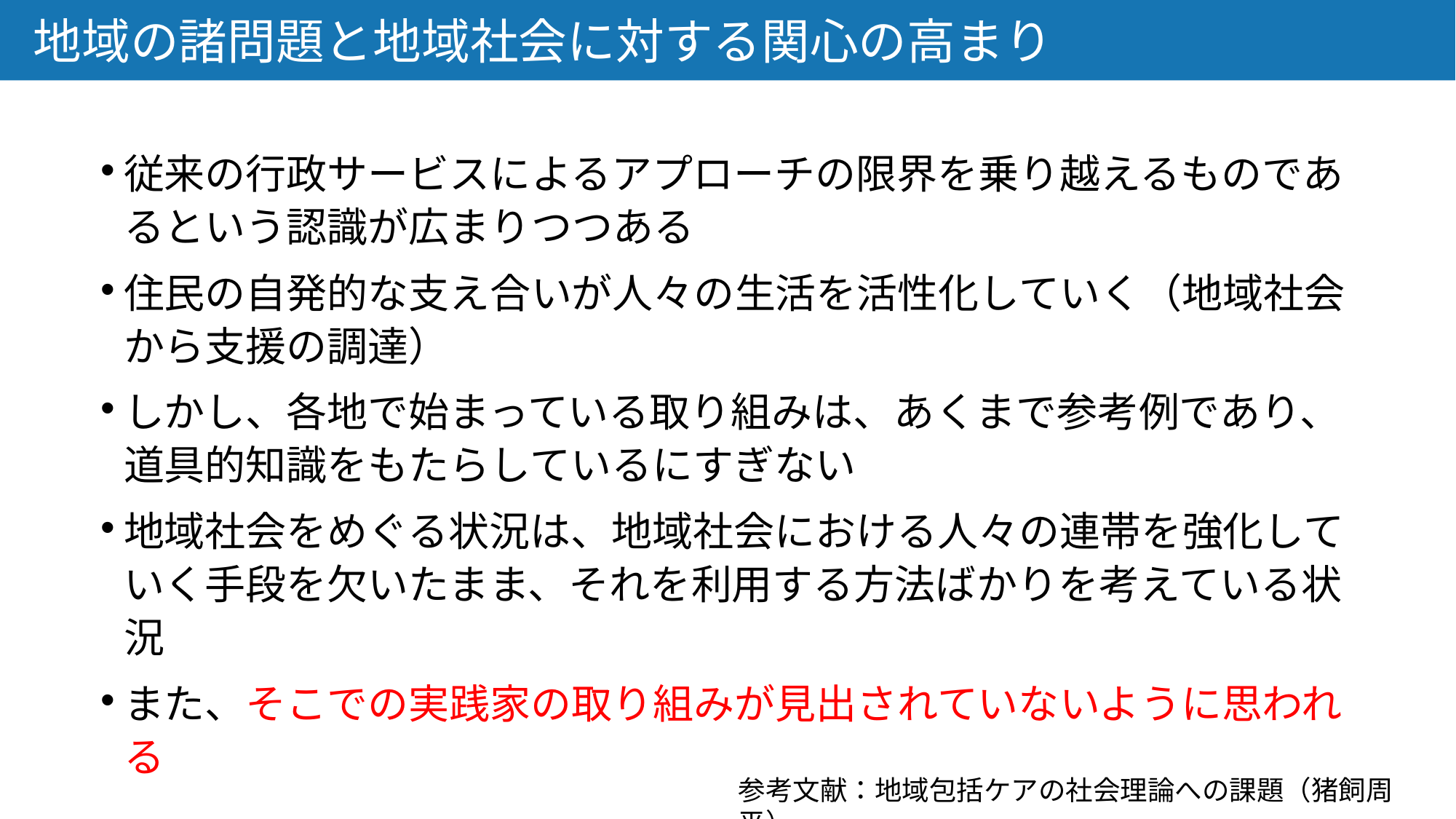

地域の諸問題と地域社会に対する関心の高まり
従来の行政サービスによるアプローチの限界を乗り越えるものであるという認識が広まりつつある
住民の自発的な支え合いが人々の生活を活性化していく（地域社会から支援の調達）
しかし、各地で始まっている取り組みは、あくまで参考例であり、道具的知識をもたらしているにすぎない
地域社会をめぐる状況は、地域社会における人々の連帯を強化していく手段を欠いたまま、それを利用する方法ばかりを考えている状況
また、そこでの実践家の取り組みが見出されていないように思われる
参考文献：地域包括ケアの社会理論への課題（猪飼周平）